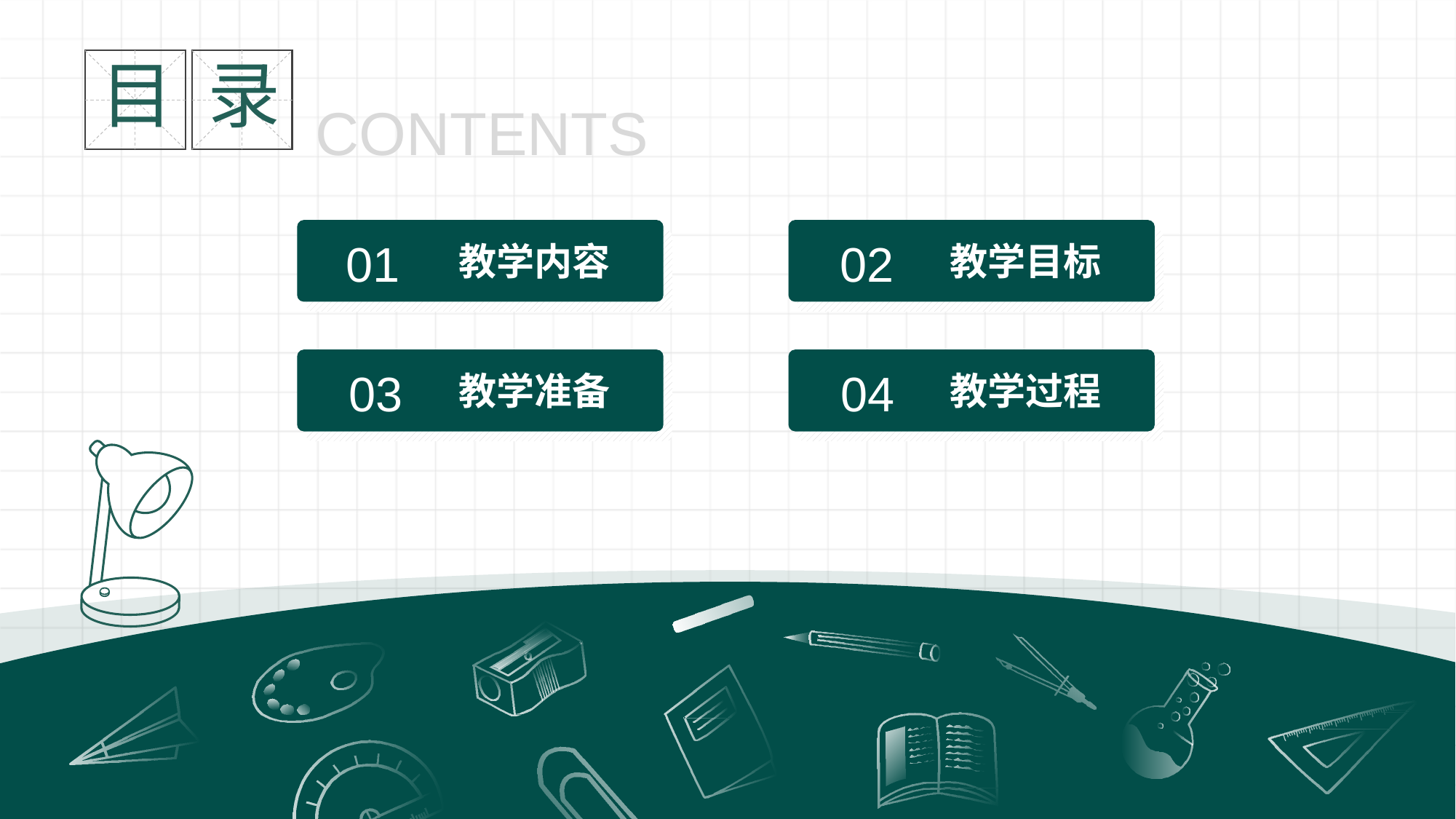

目

录

CONTENTS

01
02
教学内容
教学目标

03
04
教学准备
教学过程